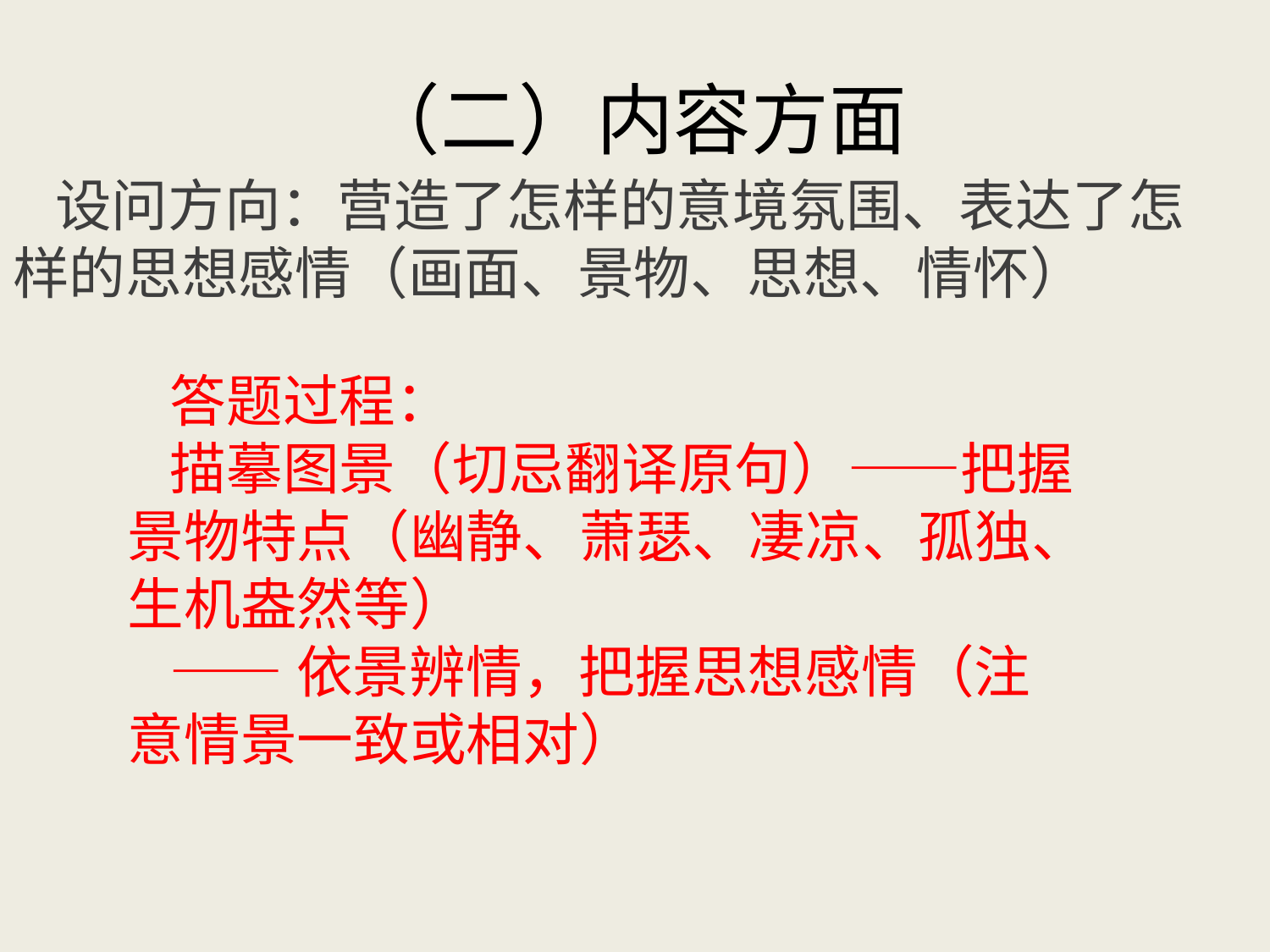

# （二）内容方面
设问方向：营造了怎样的意境氛围、表达了怎样的思想感情（画面、景物、思想、情怀）
答题过程：
描摹图景（切忌翻译原句）——把握景物特点（幽静、萧瑟、凄凉、孤独、生机盎然等）
——依景辨情，把握思想感情（注意情景一致或相对）